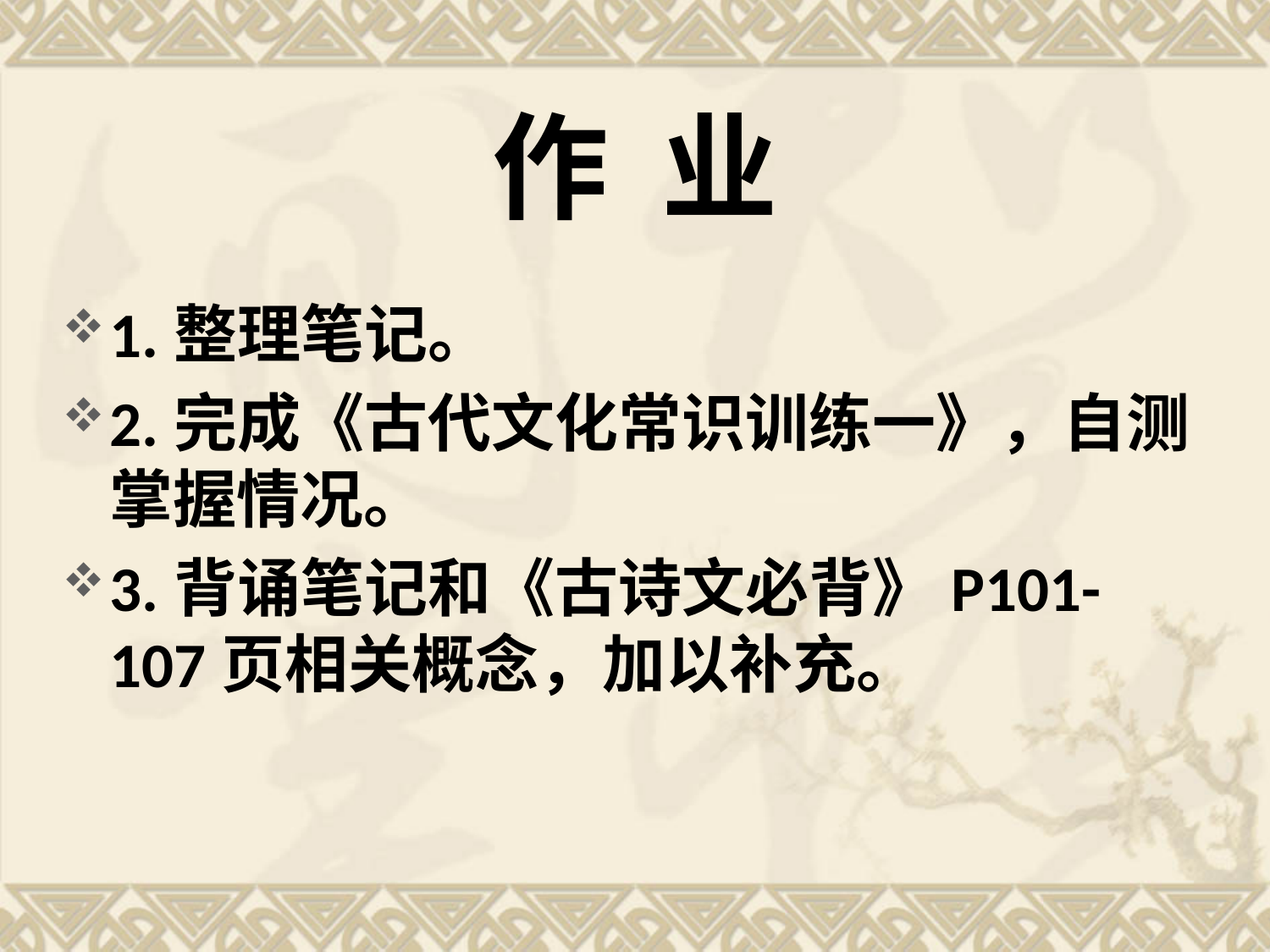

# 作  业
1.整理笔记。
2.完成《古代文化常识训练一》，自测掌握情况。
3.背诵笔记和《古诗文必背》P101-107页相关概念，加以补充。